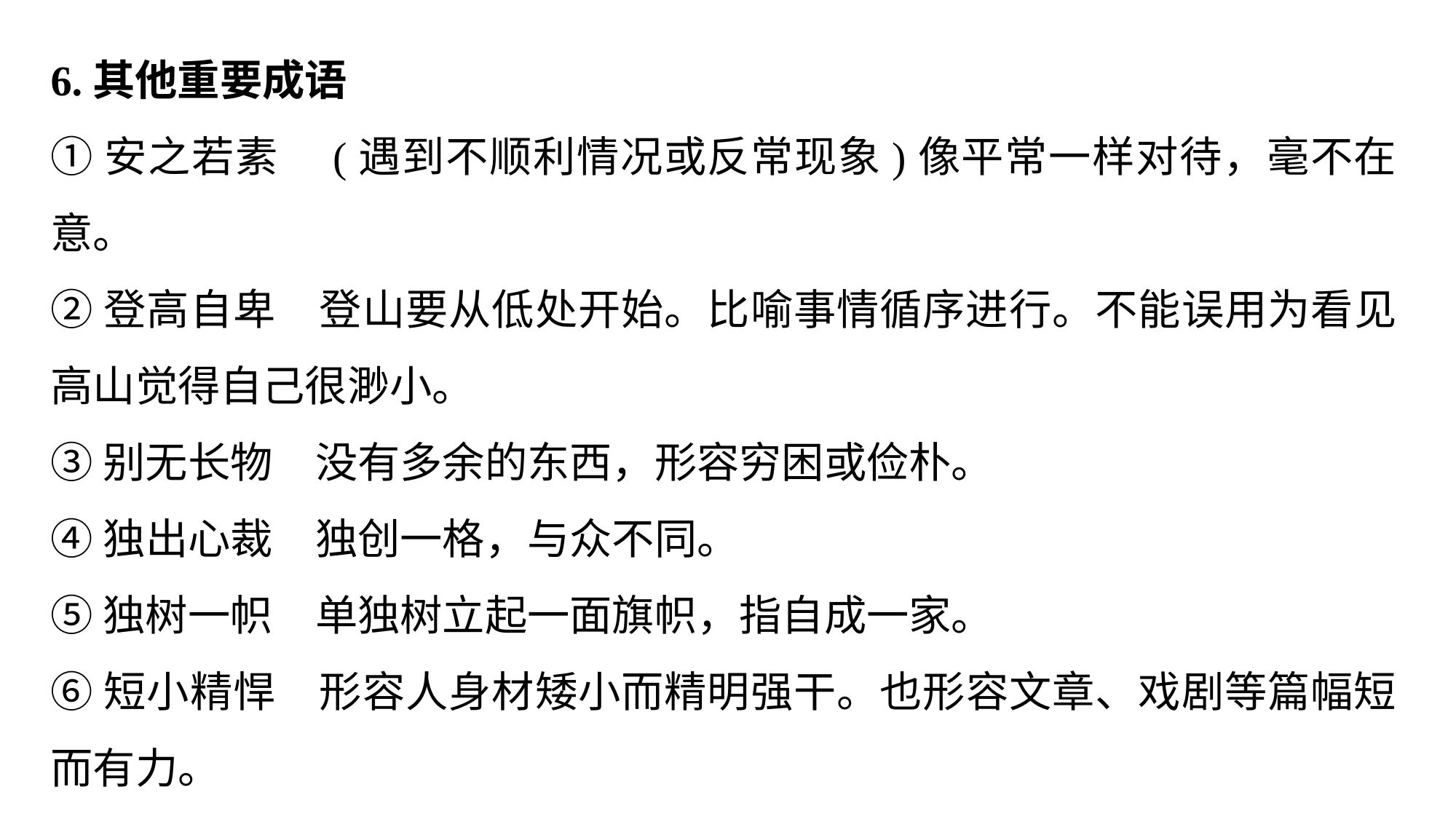

6.其他重要成语
①安之若素　(遇到不顺利情况或反常现象)像平常一样对待，毫不在意。
②登高自卑　登山要从低处开始。比喻事情循序进行。不能误用为看见高山觉得自己很渺小。
③别无长物　没有多余的东西，形容穷困或俭朴。
④独出心裁　独创一格，与众不同。
⑤独树一帜　单独树立起一面旗帜，指自成一家。
⑥短小精悍　形容人身材矮小而精明强干。也形容文章、戏剧等篇幅短而有力。
⑦不瘟不火　指表演既不沉闷，也不过火。